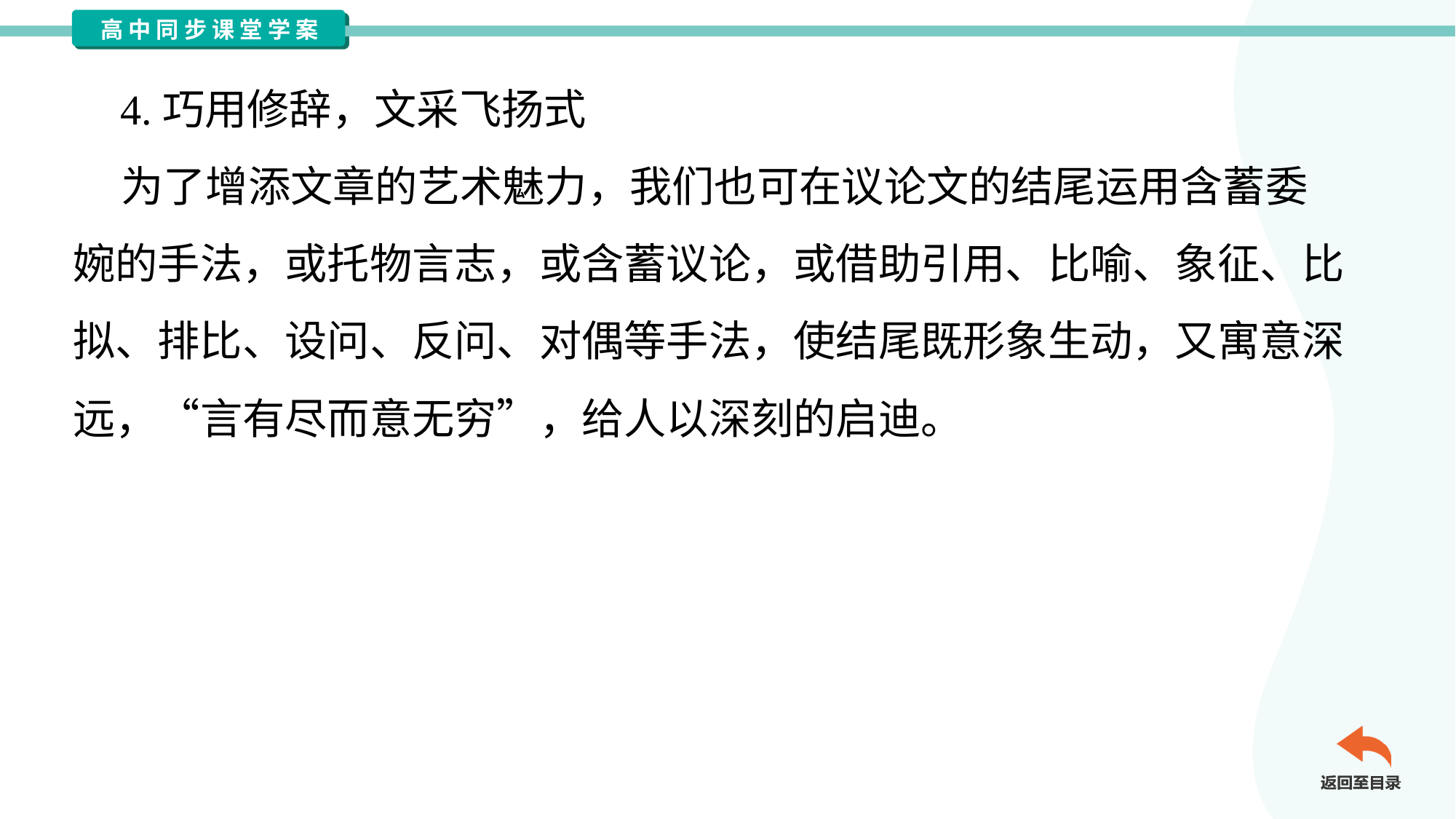

4.巧用修辞，文采飞扬式
    为了增添文章的艺术魅力，我们也可在议论文的结尾运用含蓄委
婉的手法，或托物言志，或含蓄议论，或借助引用、比喻、象征、比
拟、排比、设问、反问、对偶等手法，使结尾既形象生动，又寓意深
远，“言有尽而意无穷”，给人以深刻的启迪。